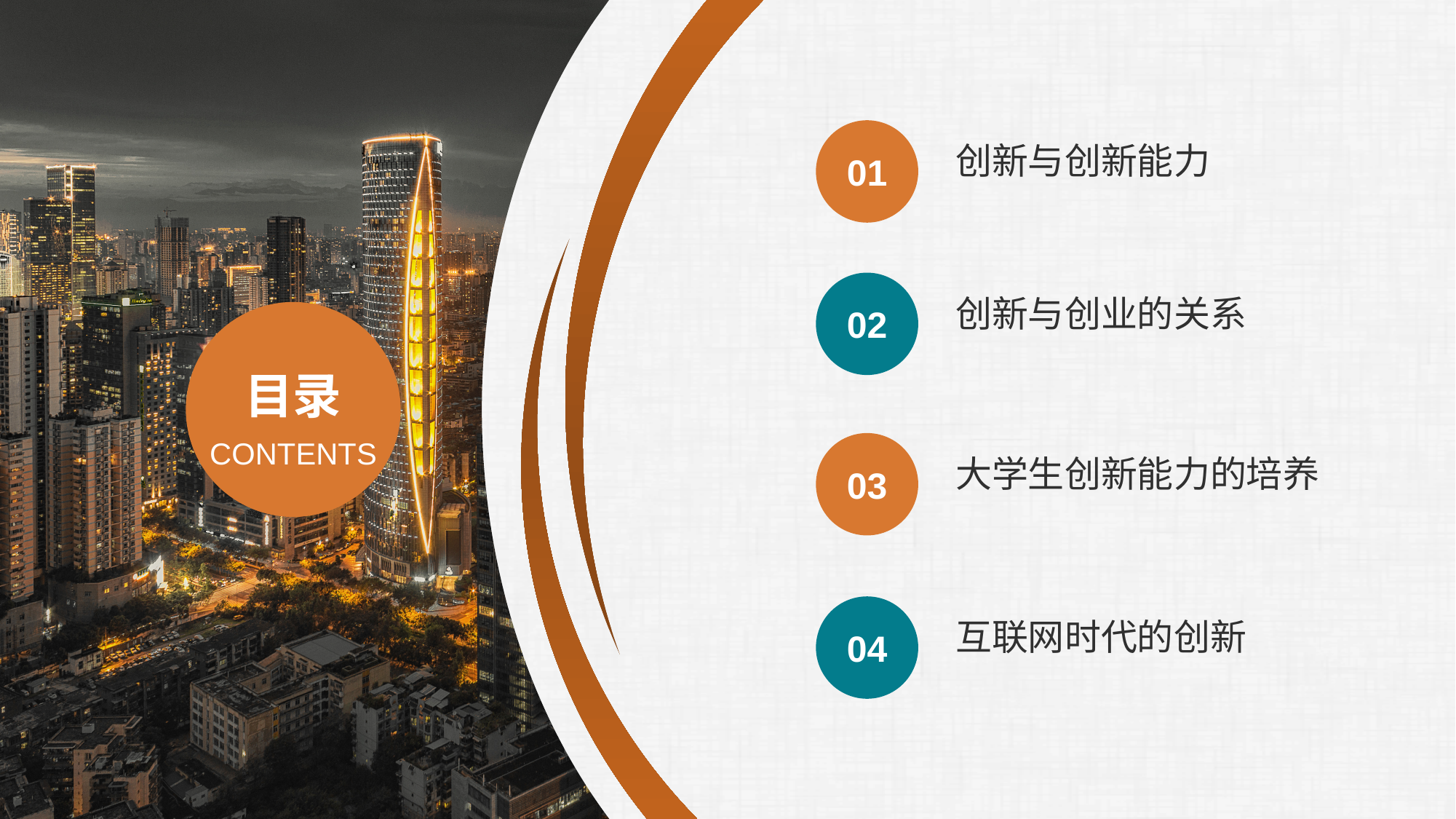

01
创新与创新能力
02
创新与创业的关系
03
大学生创新能力的培养
04
互联网时代的创新

目录
CONTENTS